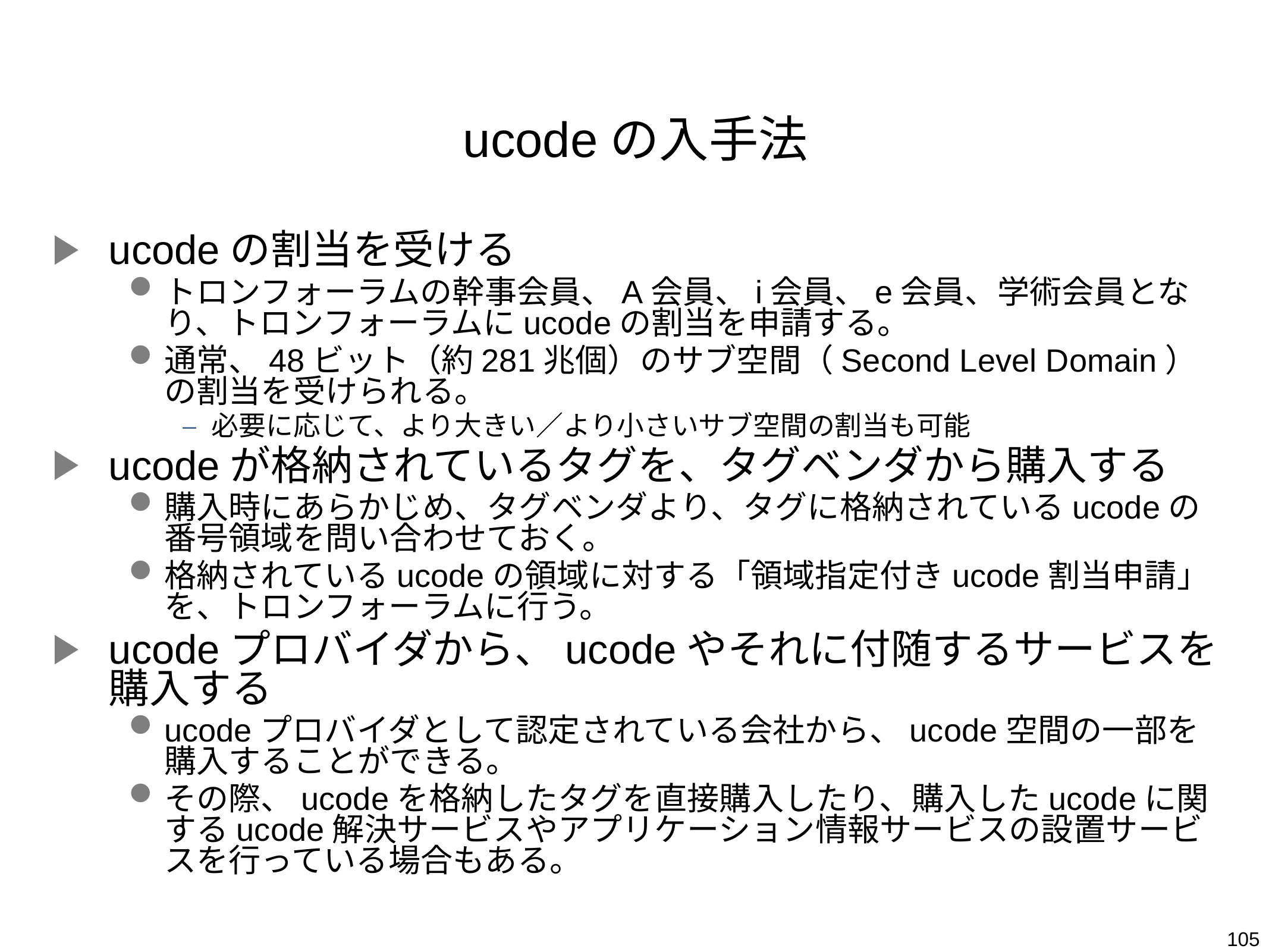

# ucodeの入手法
ucodeの割当を受ける
トロンフォーラムの幹事会員、A会員、i会員、e会員、学術会員となり、トロンフォーラムにucodeの割当を申請する。
通常、48ビット（約281兆個）のサブ空間（Second Level Domain）の割当を受けられる。
必要に応じて、より大きい／より小さいサブ空間の割当も可能
ucodeが格納されているタグを、タグベンダから購入する
購入時にあらかじめ、タグベンダより、タグに格納されているucodeの番号領域を問い合わせておく。
格納されているucodeの領域に対する「領域指定付きucode割当申請」を、トロンフォーラムに行う。
ucodeプロバイダから、ucodeやそれに付随するサービスを購入する
ucodeプロバイダとして認定されている会社から、ucode空間の一部を購入することができる。
その際、ucodeを格納したタグを直接購入したり、購入したucodeに関するucode解決サービスやアプリケーション情報サービスの設置サービスを行っている場合もある。
105